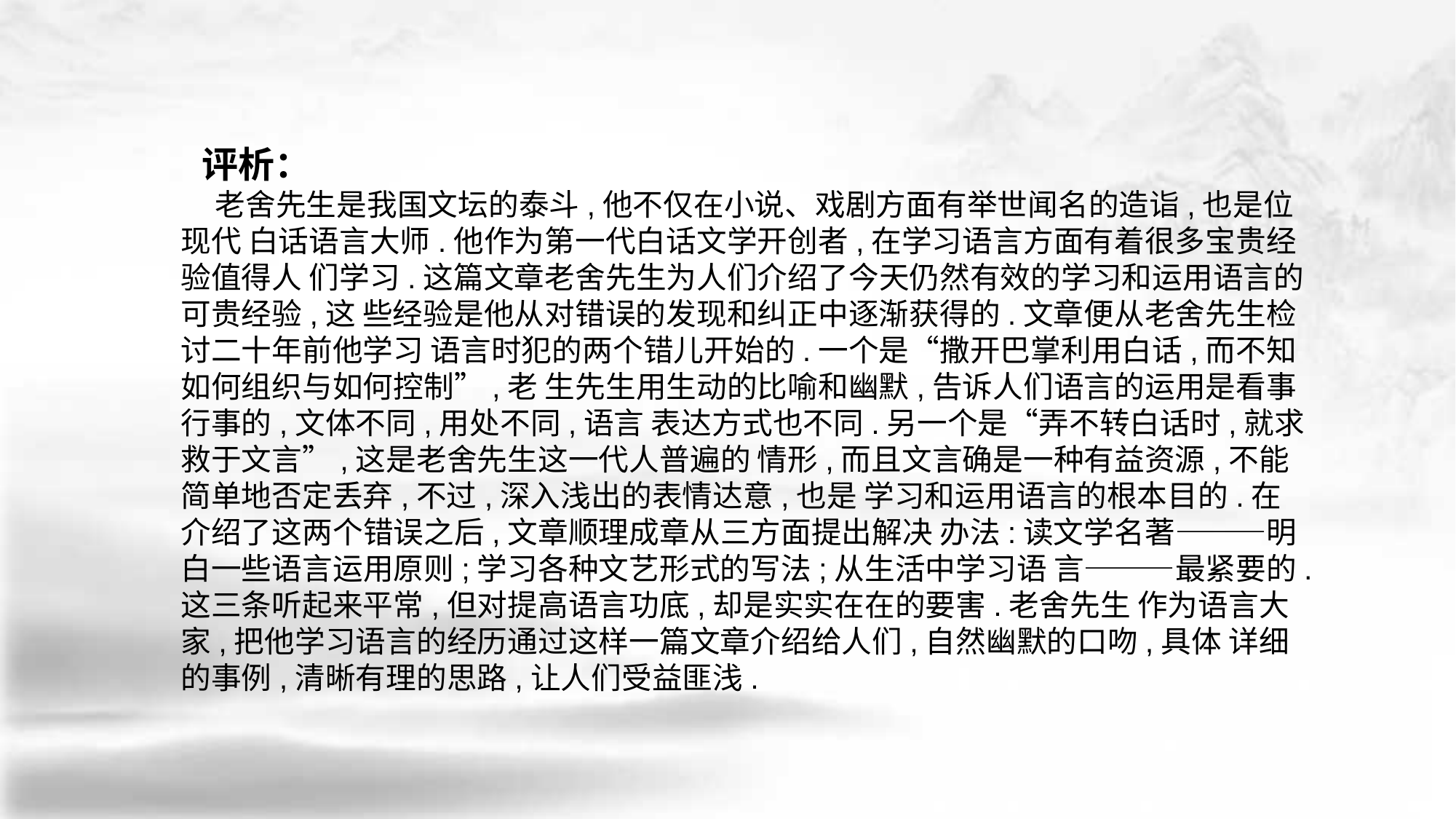

评析：
    老舍先生是我国文坛的泰斗,他不仅在小说、戏剧方面有举世闻名的造诣,也是位现代 白话语言大师.他作为第一代白话文学开创者,在学习语言方面有着很多宝贵经验值得人 们学习.这篇文章老舍先生为人们介绍了今天仍然有效的学习和运用语言的可贵经验,这 些经验是他从对错误的发现和纠正中逐渐获得的.文章便从老舍先生检讨二十年前他学习 语言时犯的两个错儿开始的.一个是“撒开巴掌利用白话,而不知如何组织与如何控制”,老 生先生用生动的比喻和幽默,告诉人们语言的运用是看事行事的,文体不同,用处不同,语言 表达方式也不同.另一个是“弄不转白话时,就求救于文言”,这是老舍先生这一代人普遍的 情形,而且文言确是一种有益资源,不能简单地否定丢弃,不过,深入浅出的表情达意,也是 学习和运用语言的根本目的.在介绍了这两个错误之后,文章顺理成章从三方面提出解决 办法:读文学名著———明白一些语言运用原则;学习各种文艺形式的写法;从生活中学习语 言———最紧要的.这三条听起来平常,但对提高语言功底,却是实实在在的要害.老舍先生 作为语言大家,把他学习语言的经历通过这样一篇文章介绍给人们,自然幽默的口吻,具体 详细的事例,清晰有理的思路,让人们受益匪浅.